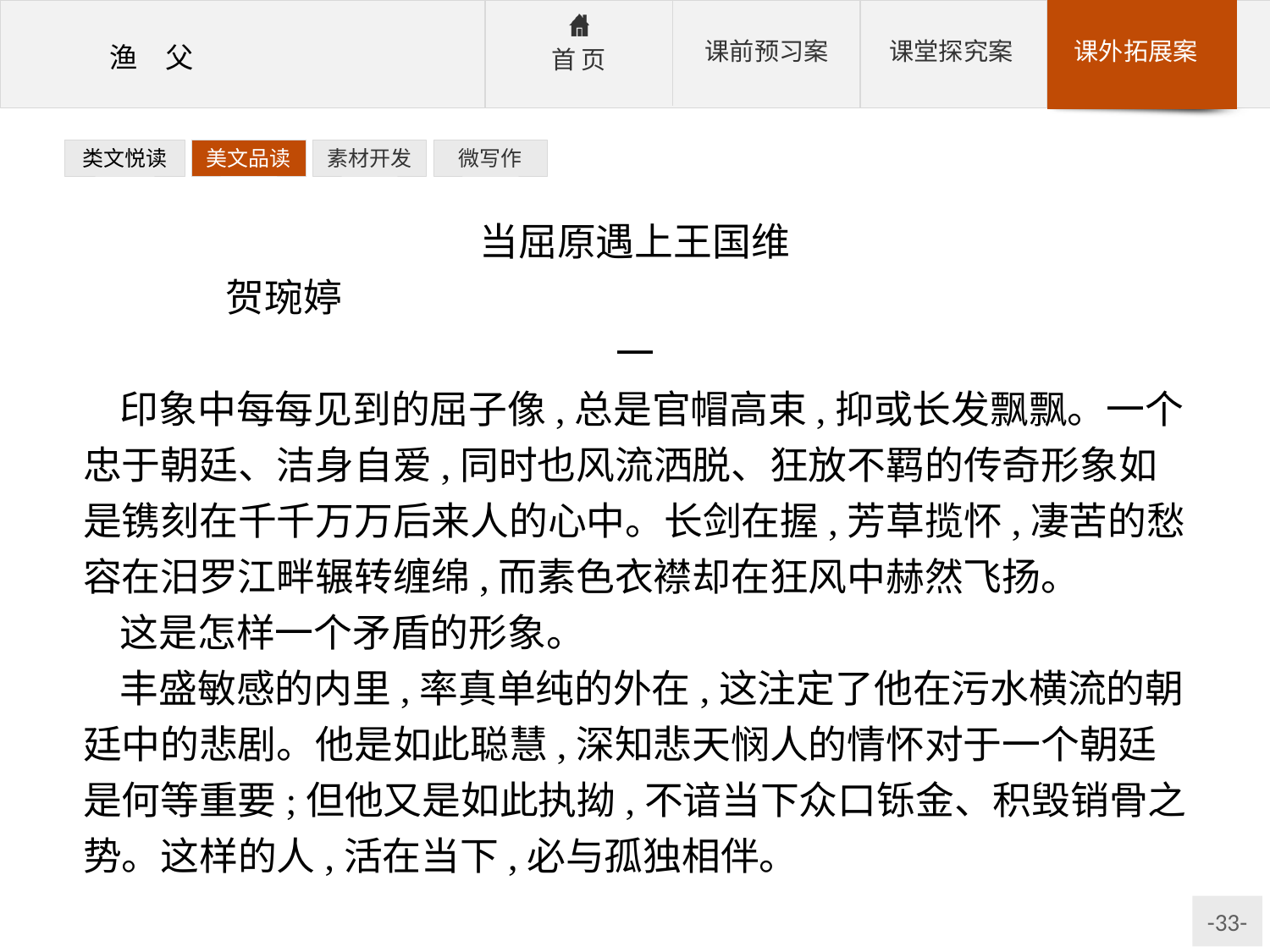

类文悦读
美文品读
素材开发
微写作
当屈原遇上王国维
	贺琬婷
一
印象中每每见到的屈子像,总是官帽高束,抑或长发飘飘。一个忠于朝廷、洁身自爱,同时也风流洒脱、狂放不羁的传奇形象如是镌刻在千千万万后来人的心中。长剑在握,芳草揽怀,凄苦的愁容在汨罗江畔辗转缠绵,而素色衣襟却在狂风中赫然飞扬。
这是怎样一个矛盾的形象。
丰盛敏感的内里,率真单纯的外在,这注定了他在污水横流的朝廷中的悲剧。他是如此聪慧,深知悲天悯人的情怀对于一个朝廷是何等重要;但他又是如此执拗,不谙当下众口铄金、积毁销骨之势。这样的人,活在当下,必与孤独相伴。